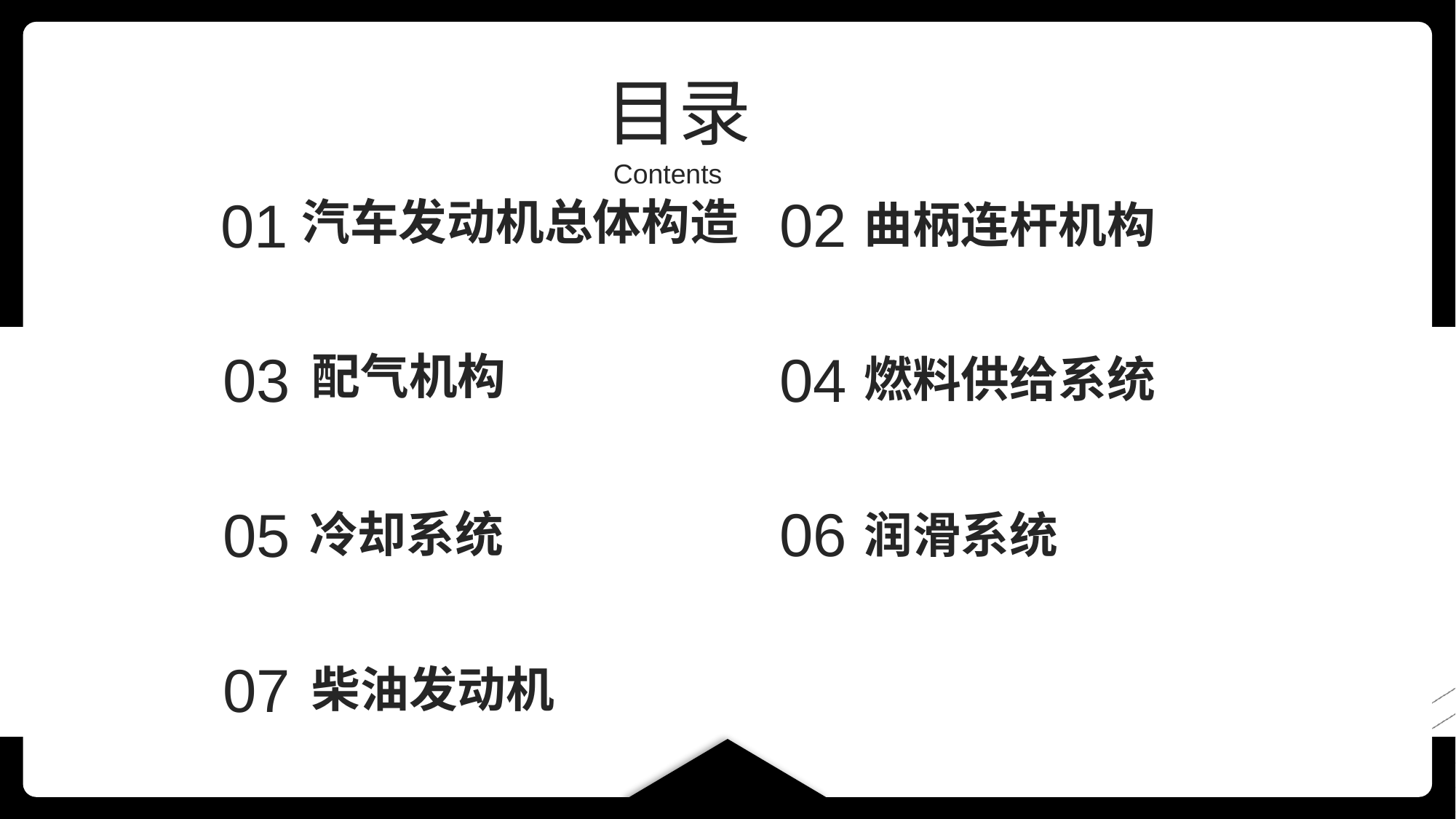

目录
Contents
01
02
汽车发动机总体构造
曲柄连杆机构
03
04
配气机构
燃料供给系统
05
06
冷却系统
润滑系统
07
柴油发动机